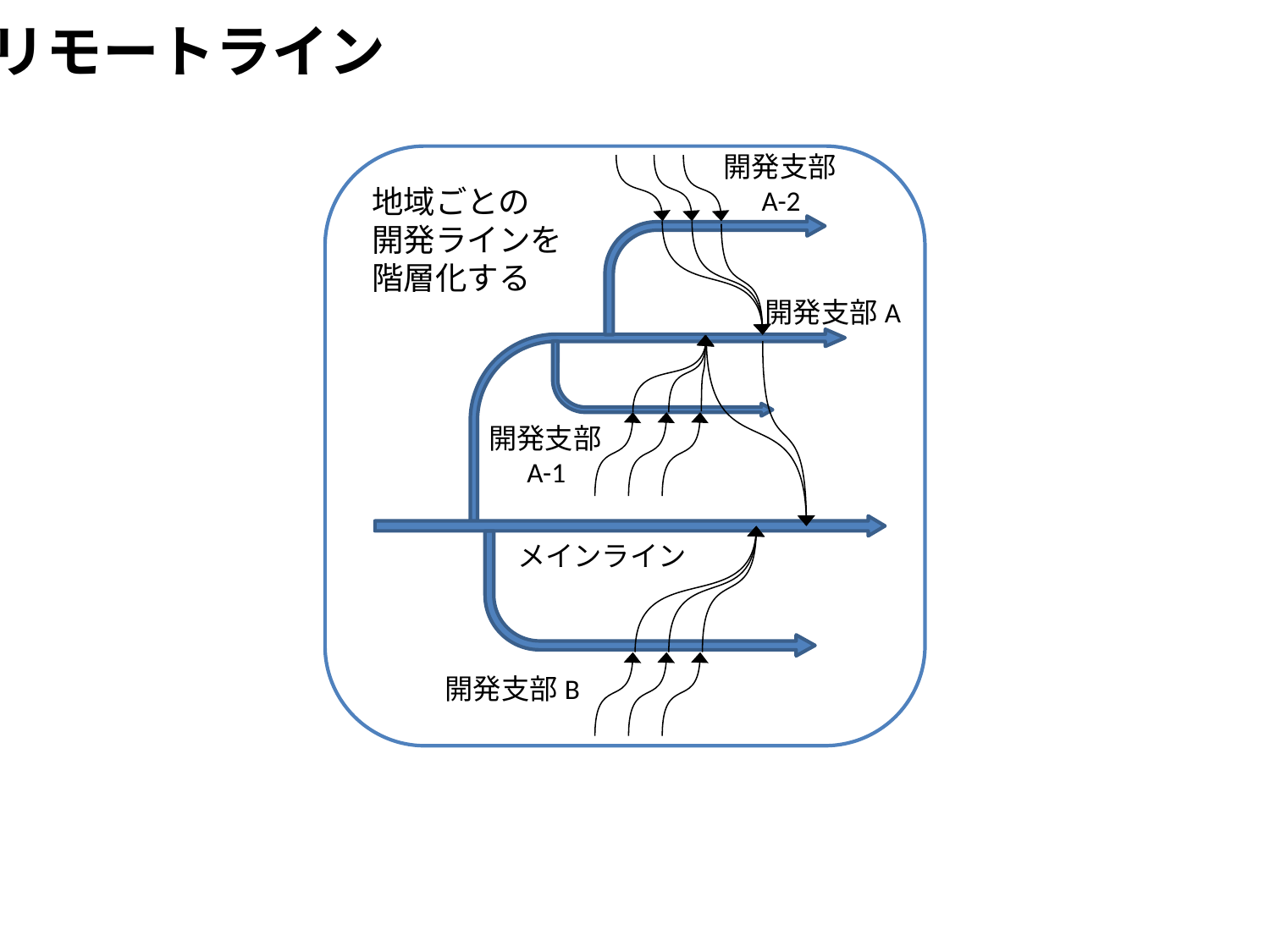

リモートライン
開発支部
      A-2

地域ごとの
開発ラインを
階層化する
開発支部A
開発支部
      A-1

メインライン
開発支部B